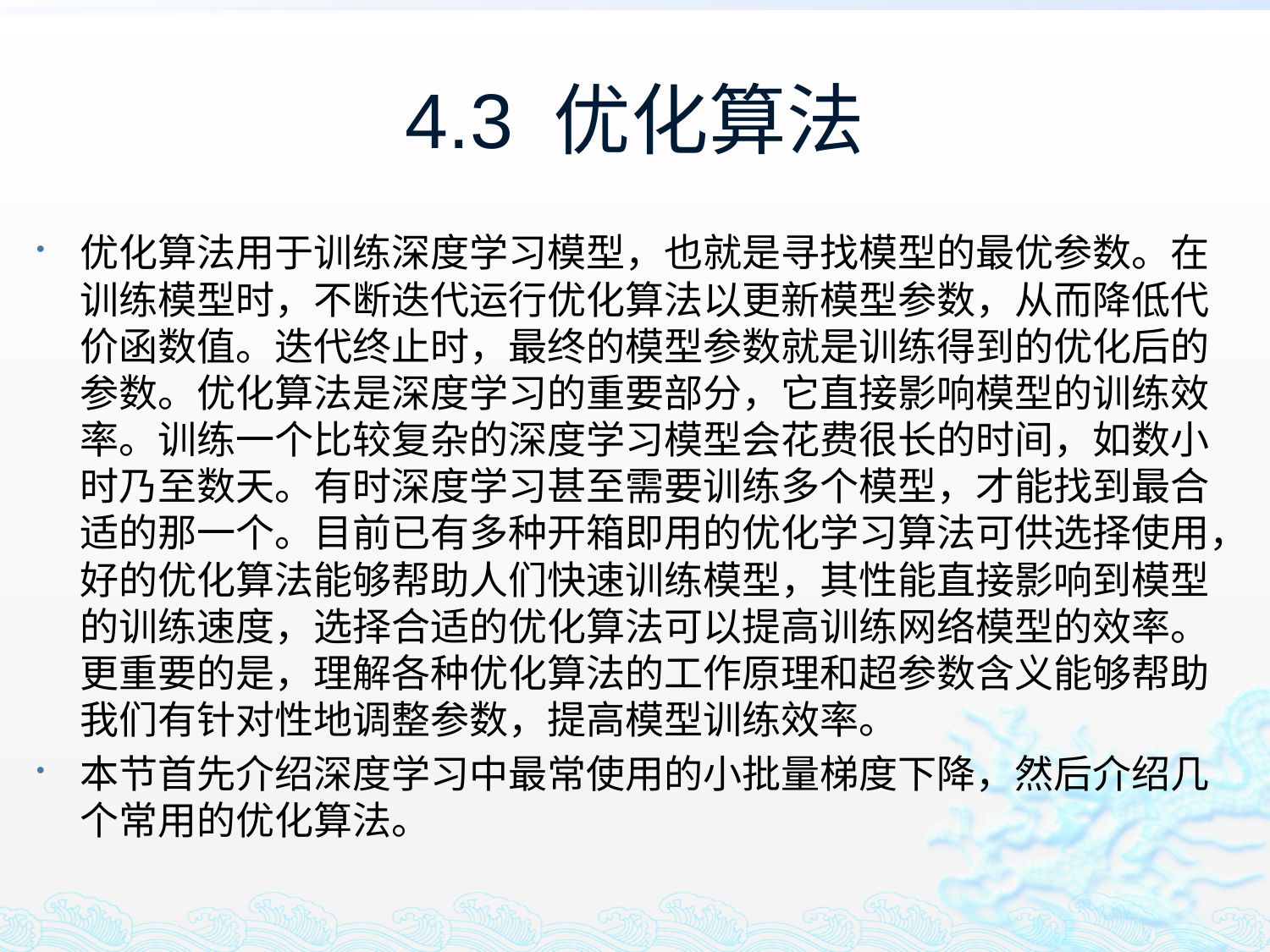

# 4.3 优化算法
优化算法用于训练深度学习模型，也就是寻找模型的最优参数。在训练模型时，不断迭代运行优化算法以更新模型参数，从而降低代价函数值。迭代终止时，最终的模型参数就是训练得到的优化后的参数。优化算法是深度学习的重要部分，它直接影响模型的训练效率。训练一个比较复杂的深度学习模型会花费很长的时间，如数小时乃至数天。有时深度学习甚至需要训练多个模型，才能找到最合适的那一个。目前已有多种开箱即用的优化学习算法可供选择使用，好的优化算法能够帮助人们快速训练模型，其性能直接影响到模型的训练速度，选择合适的优化算法可以提高训练网络模型的效率。更重要的是，理解各种优化算法的工作原理和超参数含义能够帮助我们有针对性地调整参数，提高模型训练效率。
本节首先介绍深度学习中最常使用的小批量梯度下降，然后介绍几个常用的优化算法。